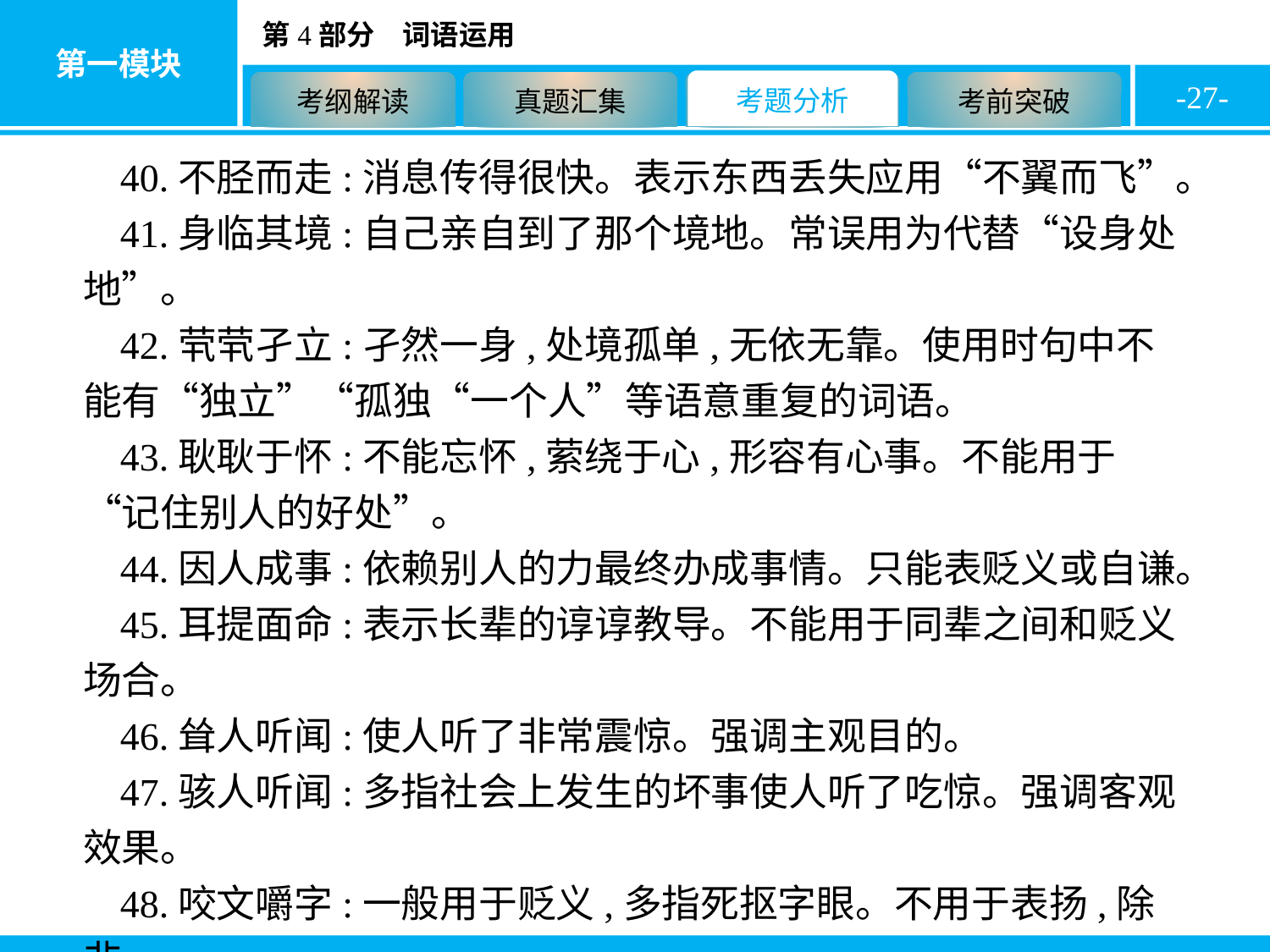

-27-
40.不胫而走:消息传得很快。表示东西丢失应用“不翼而飞”。
41.身临其境:自己亲自到了那个境地。常误用为代替“设身处地”。
42.茕茕孑立:孑然一身,处境孤单,无依无靠。使用时句中不能有“独立”“孤独“一个人”等语意重复的词语。
43.耿耿于怀:不能忘怀,萦绕于心,形容有心事。不能用于“记住别人的好处”。
44.因人成事:依赖别人的力最终办成事情。只能表贬义或自谦。
45.耳提面命:表示长辈的谆谆教导。不能用于同辈之间和贬义场合。
46.耸人听闻:使人听了非常震惊。强调主观目的。
47.骇人听闻:多指社会上发生的坏事使人听了吃惊。强调客观效果。
48.咬文嚼字:一般用于贬义,多指死抠字眼。不用于表扬,除非
贬词褒用。